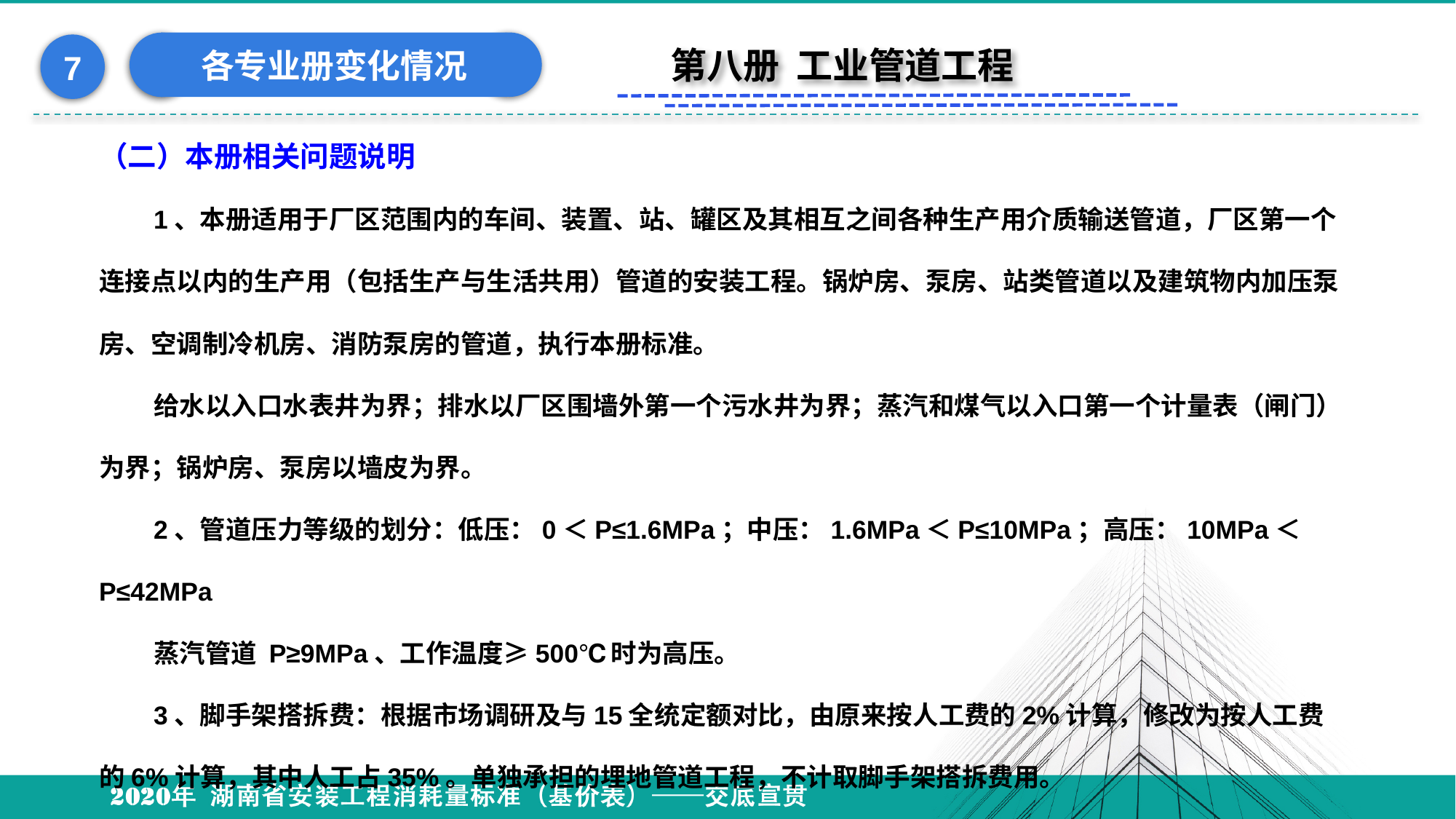

各专业册变化情况

7
第八册  工业管道工程
（二）本册相关问题说明
1、本册适用于厂区范围内的车间、装置、站、罐区及其相互之间各种生产用介质输送管道，厂区第一个连接点以内的生产用（包括生产与生活共用）管道的安装工程。锅炉房、泵房、站类管道以及建筑物内加压泵房、空调制冷机房、消防泵房的管道，执行本册标准。
给水以入口水表井为界；排水以厂区围墙外第一个污水井为界；蒸汽和煤气以入口第一个计量表（闸门）为界；锅炉房、泵房以墙皮为界。
2、管道压力等级的划分：低压：0＜P≤1.6MPa；中压：1.6MPa＜P≤10MPa；高压：10MPa＜P≤42MPa
蒸汽管道 P≥9MPa、工作温度≥500℃时为高压。
3、脚手架搭拆费：根据市场调研及与15全统定额对比，由原来按人工费的2%计算，修改为按人工费的6%计算，其中人工占35%。单独承担的埋地管道工程，不计取脚手架搭拆费用。